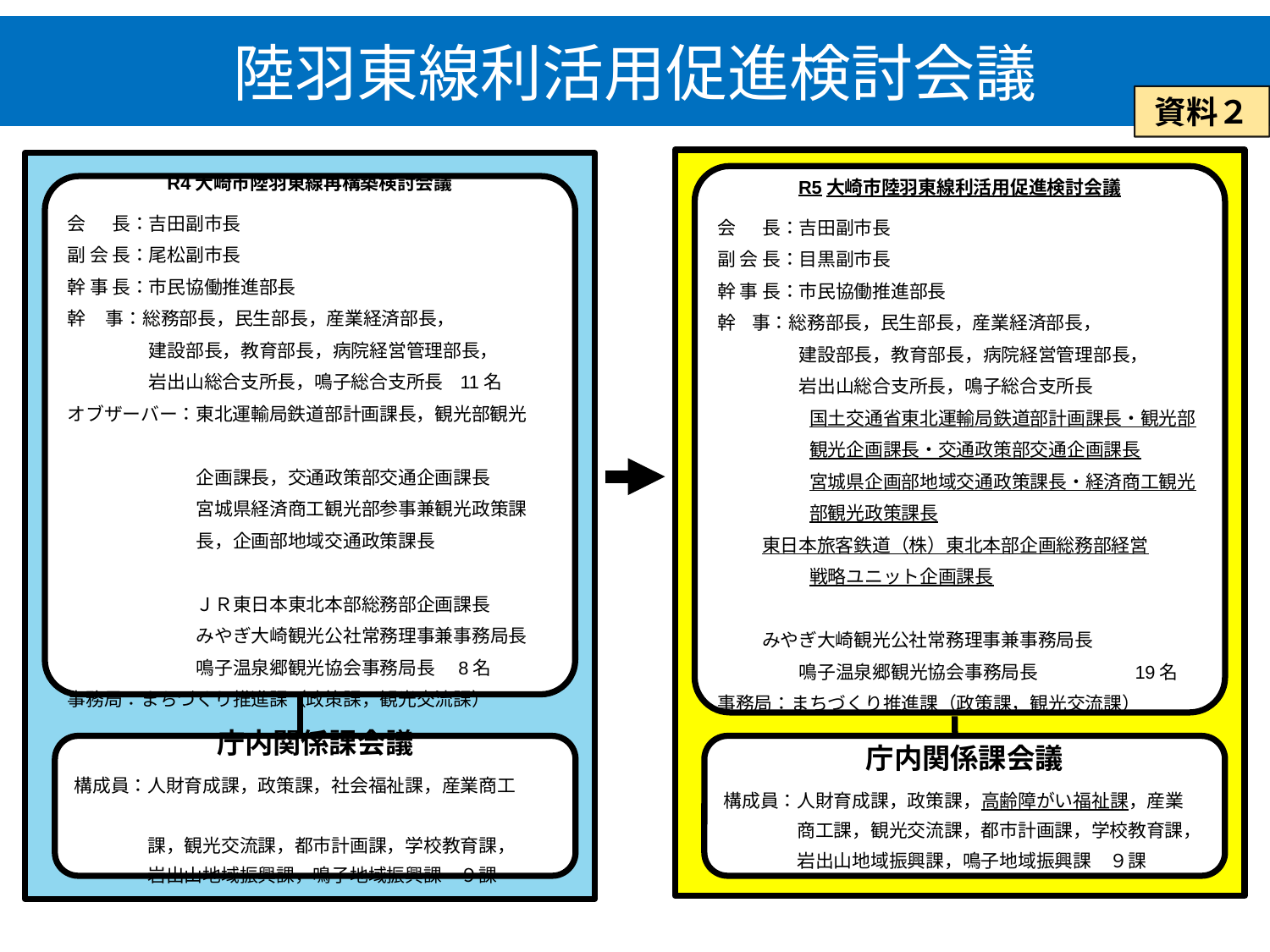

陸羽東線利活用促進検討会議
資料２

R5大崎市陸羽東線利活用促進検討会議

会　  長：吉田副市長
副 会 長：目黒副市長
幹 事 長：市民協働推進部長
幹    事：総務部長，民生部長，産業経済部長，
　　　　  建設部長，教育部長，病院経営管理部長，
　　　　  岩出山総合支所長，鳴子総合支所長
　　　　　国土交通省東北運輸局鉄道部計画課長・観光部
　　　　　観光企画課長・交通政策部交通企画課長
　　　　　宮城県企画部地域交通政策課長・経済商工観光
　　　　　部観光政策課長
          東日本旅客鉄道（株）東北本部企画総務部経営
　　　　　戦略ユニット企画課長
          みやぎ大崎観光公社常務理事兼事務局長
　　　　  鳴子温泉郷観光協会事務局長　　　　　19名
事務局：まちづくり推進課（政策課，観光交流課）
R4大崎市陸羽東線再構築検討会議

会　  長：吉田副市長
副 会 長：尾松副市長
幹 事 長：市民協働推進部長
幹     事：総務部長，民生部長，産業経済部長，
　　　　  建設部長，教育部長，病院経営管理部長，
　　　　  岩出山総合支所長，鳴子総合支所長   11名
オブザーバー：東北運輸局鉄道部計画課長，観光部観光
　　　　　　　企画課長，交通政策部交通企画課長
　　　　　　　宮城県経済商工観光部参事兼観光政策課
　　　　　　　長，企画部地域交通政策課長
　　　　　　　ＪＲ東日本東北本部総務部企画課長
　　　　　　　みやぎ大崎観光公社常務理事兼事務局長
　　　　　　　鳴子温泉郷観光協会事務局長　8名
事務局：まちづくり推進課（政策課，観光交流課）
庁内関係課会議

構成員：人財育成課，政策課，社会福祉課，産業商工
　　　　課，観光交流課，都市計画課，学校教育課，
　　　　岩出山地域振興課，鳴子地域振興課　９課
庁内関係課会議

構成員：人財育成課，政策課，高齢障がい福祉課，産業
　　　　商工課，観光交流課，都市計画課，学校教育課，
　　　　岩出山地域振興課，鳴子地域振興課　９課